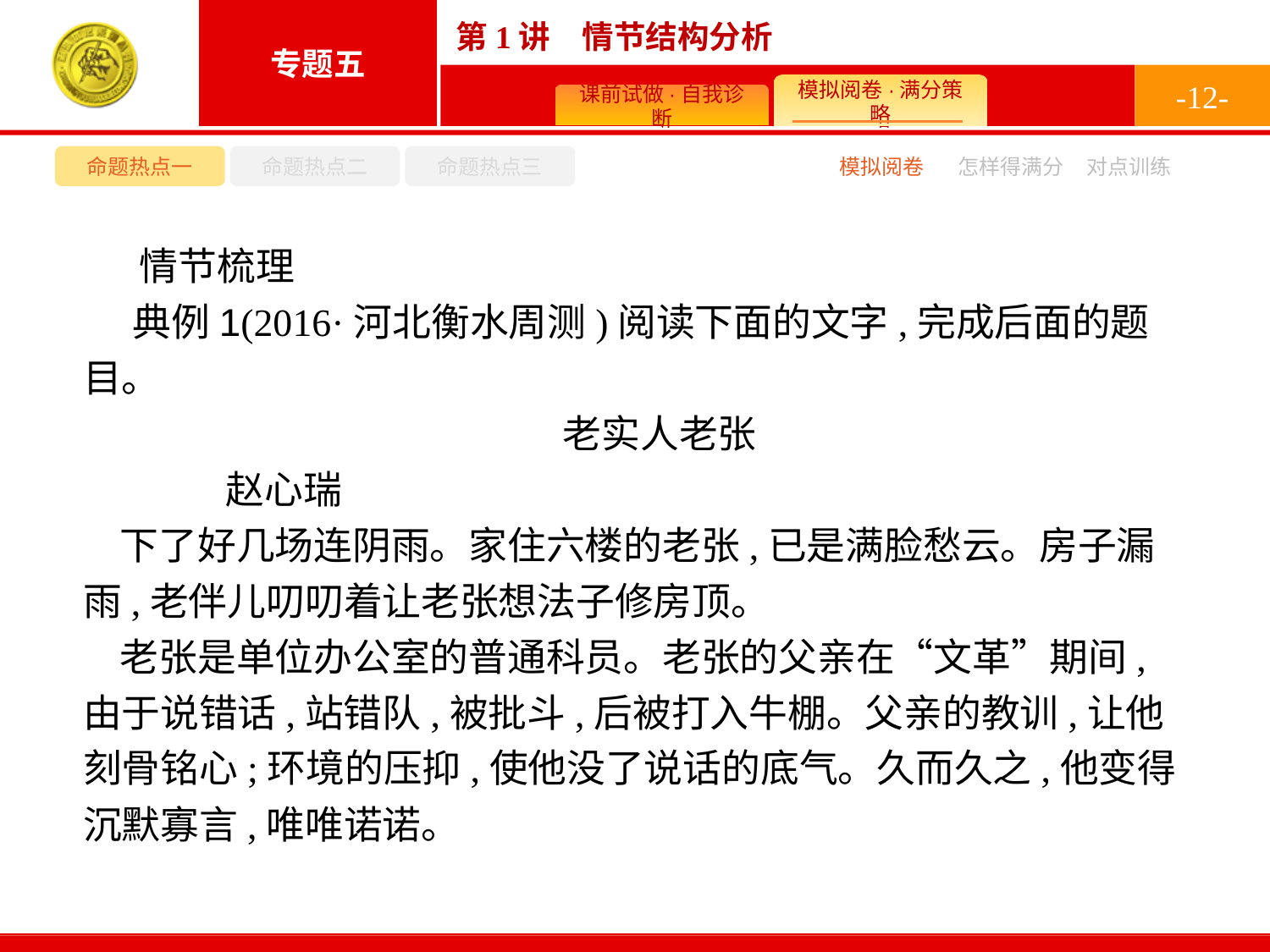

-12-
命题热点一
命题热点二
命题热点三
模拟阅卷
怎样得满分
对点训练
情节梳理
典例1(2016·河北衡水周测)阅读下面的文字,完成后面的题目。
老实人老张
	赵心瑞
下了好几场连阴雨。家住六楼的老张,已是满脸愁云。房子漏雨,老伴儿叨叨着让老张想法子修房顶。
老张是单位办公室的普通科员。老张的父亲在“文革”期间,由于说错话,站错队,被批斗,后被打入牛棚。父亲的教训,让他刻骨铭心;环境的压抑,使他没了说话的底气。久而久之,他变得沉默寡言,唯唯诺诺。